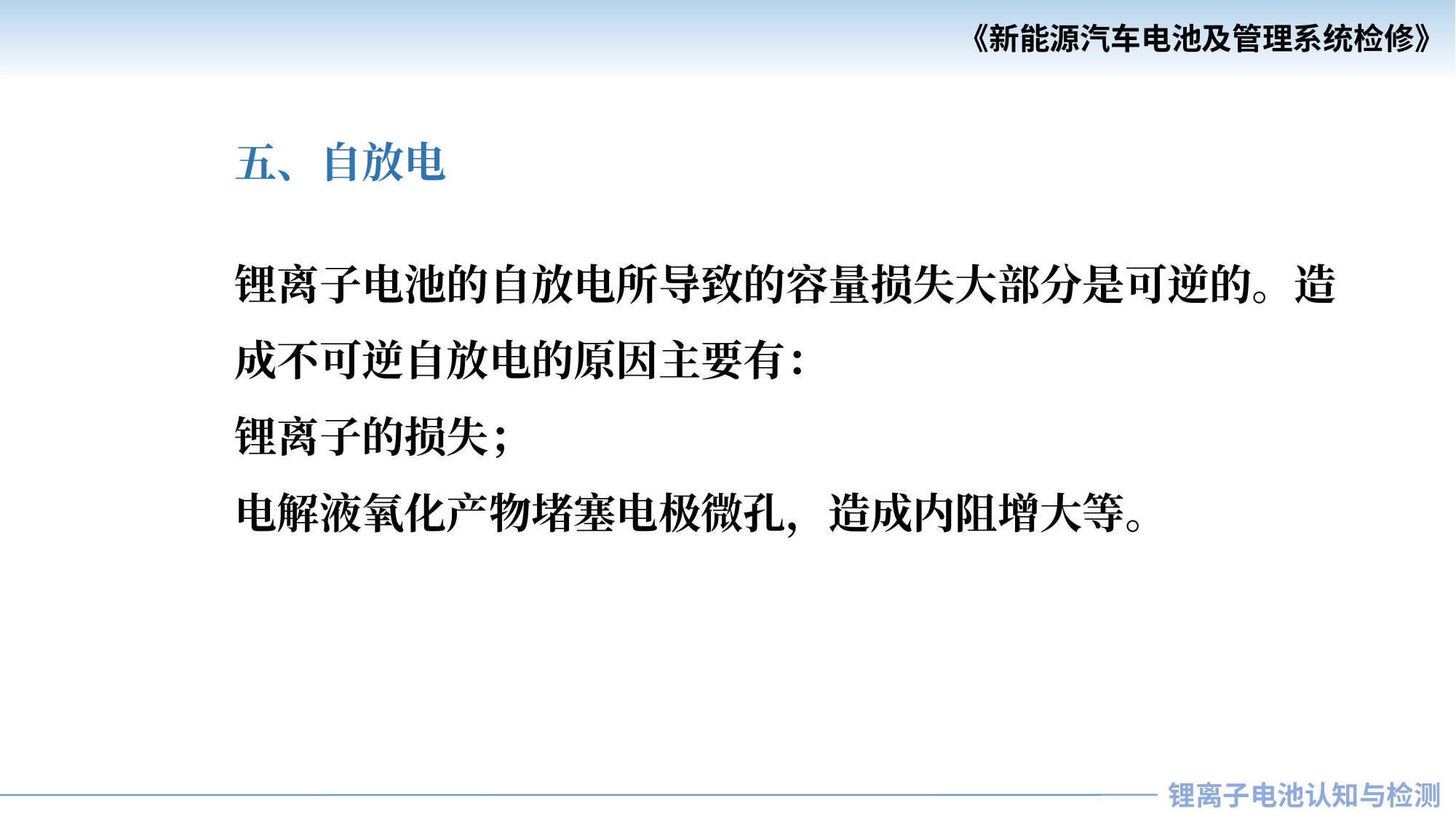

五、自放电
锂离子电池的自放电所导致的容量损失大部分是可逆的。造成不可逆自放电的原因主要有：
锂离子的损失；
电解液氧化产物堵塞电极微孔，造成内阻增大等。